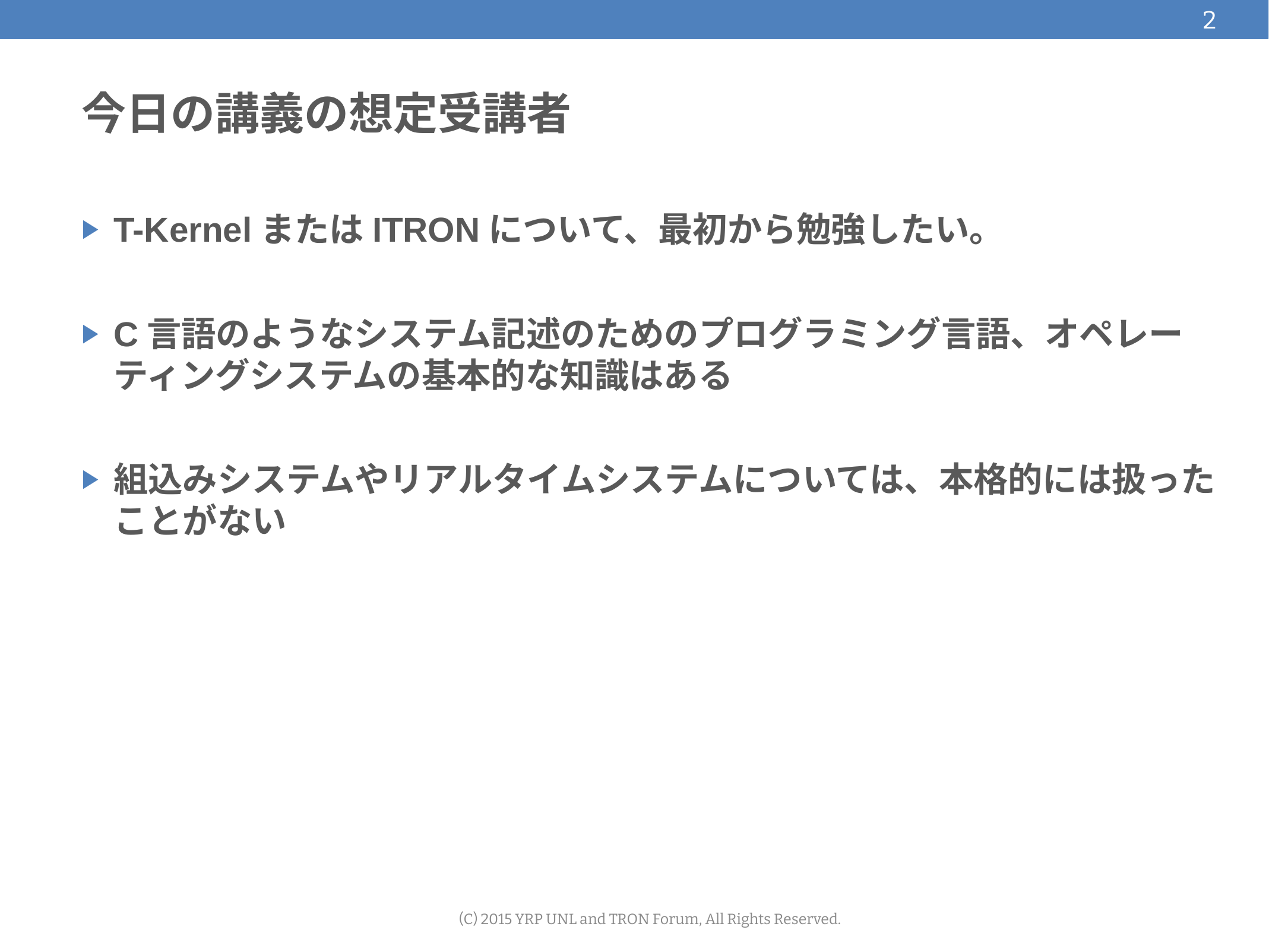

2
# 今日の講義の想定受講者
T-KernelまたはITRONについて、最初から勉強したい。

C言語のようなシステム記述のためのプログラミング言語、オペレーティングシステムの基本的な知識はある

組込みシステムやリアルタイムシステムについては、本格的には扱ったことがない
(C) 2015 YRP UNL and TRON Forum, All Rights Reserved.